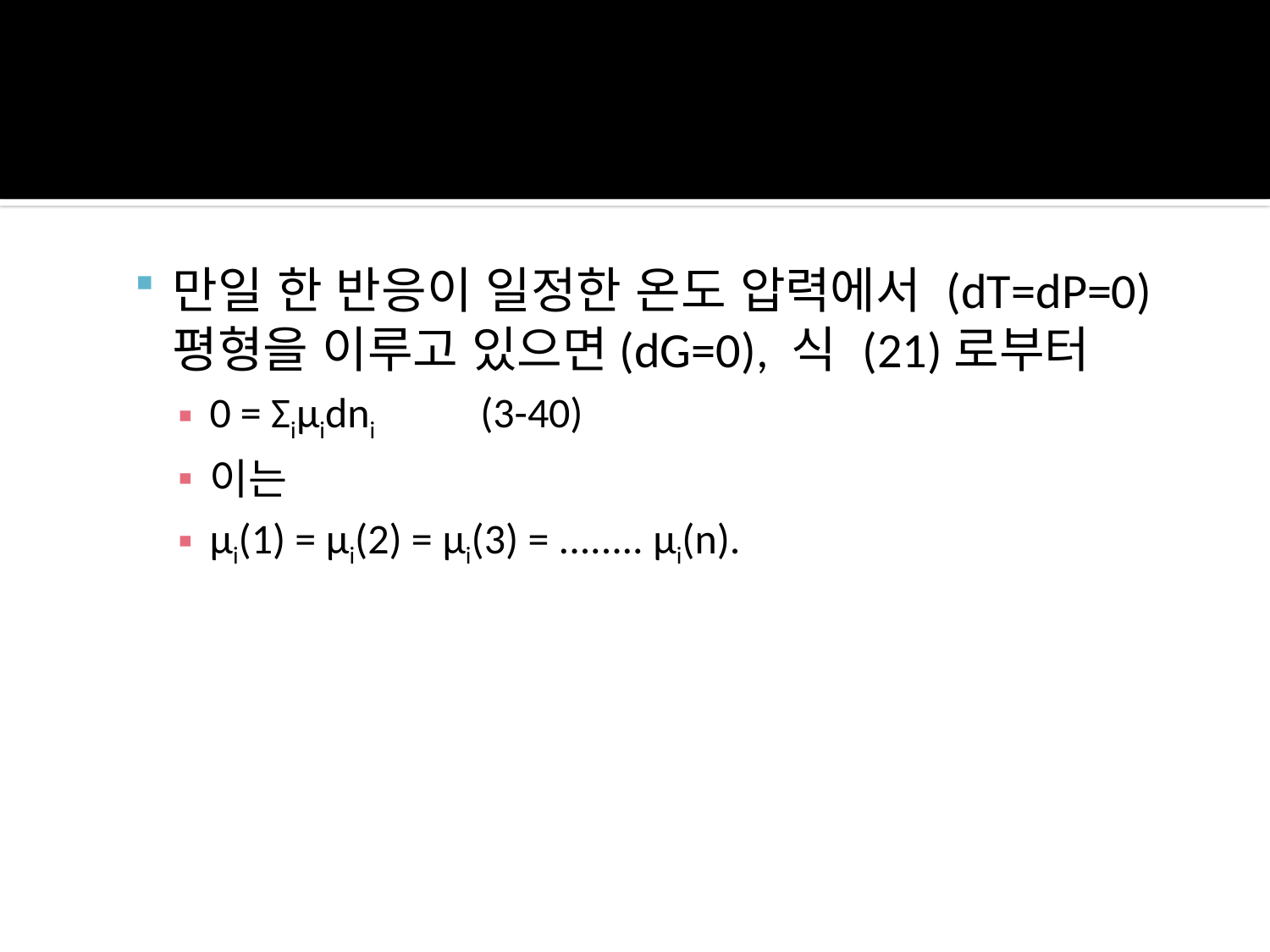

만일 한 반응이 일정한 온도 압력에서 (dT=dP=0)평형을 이루고 있으면(dG=0), 식 (21)로부터
0 = Σiμidni           (3-40)
이는
μi(1) = μi(2) = μi(3) = ........ μi(n).